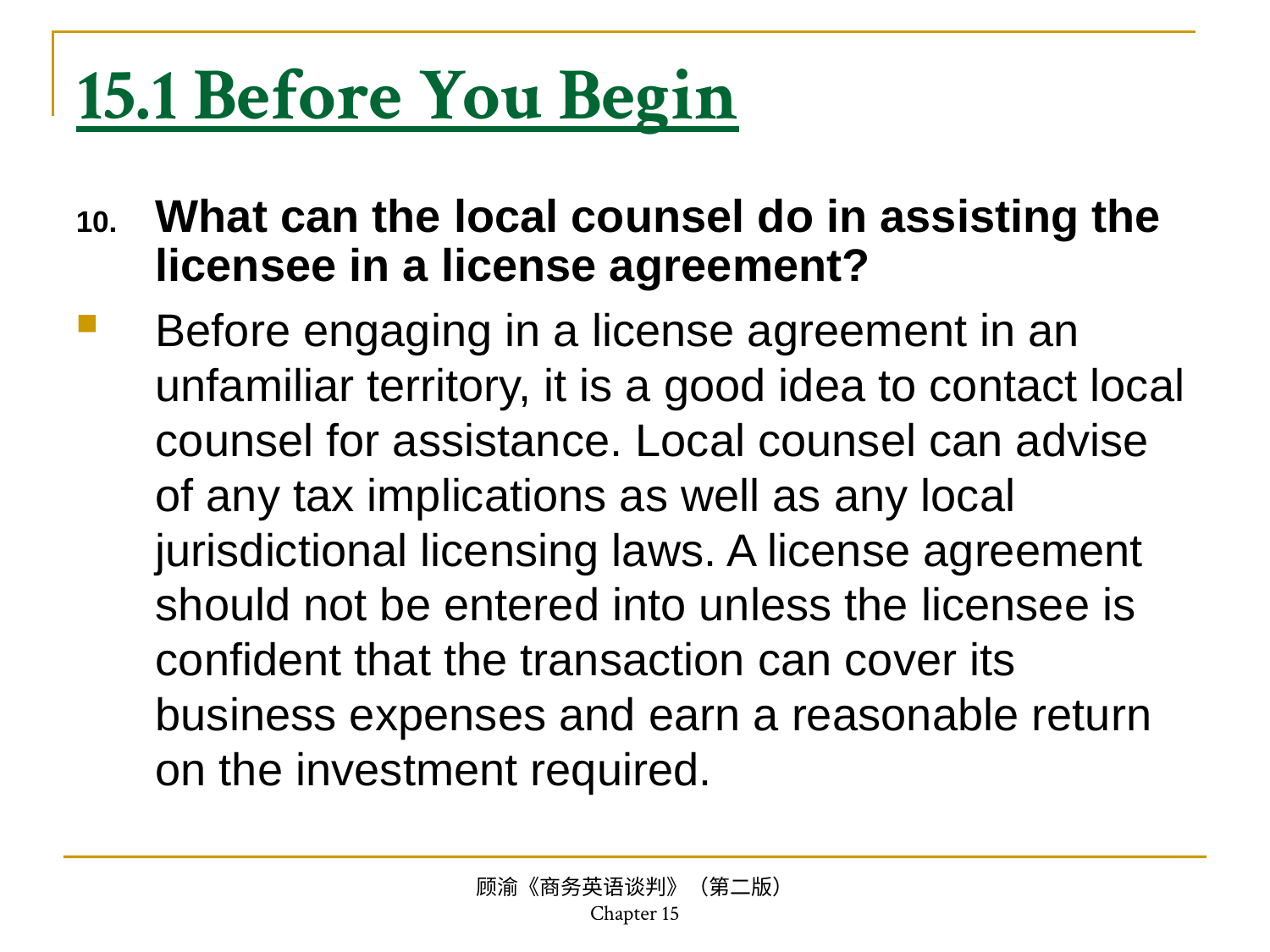

# 15.1 Before You Begin
What can the local counsel do in assisting the licensee in a license agreement?
Before engaging in a license agreement in an unfamiliar territory, it is a good idea to contact local counsel for assistance. Local counsel can advise of any tax implications as well as any local jurisdictional licensing laws. A license agreement should not be entered into unless the licensee is confident that the transaction can cover its business expenses and earn a reasonable return on the investment required.

14
顾渝《商务英语谈判》（第二版） Chapter 15